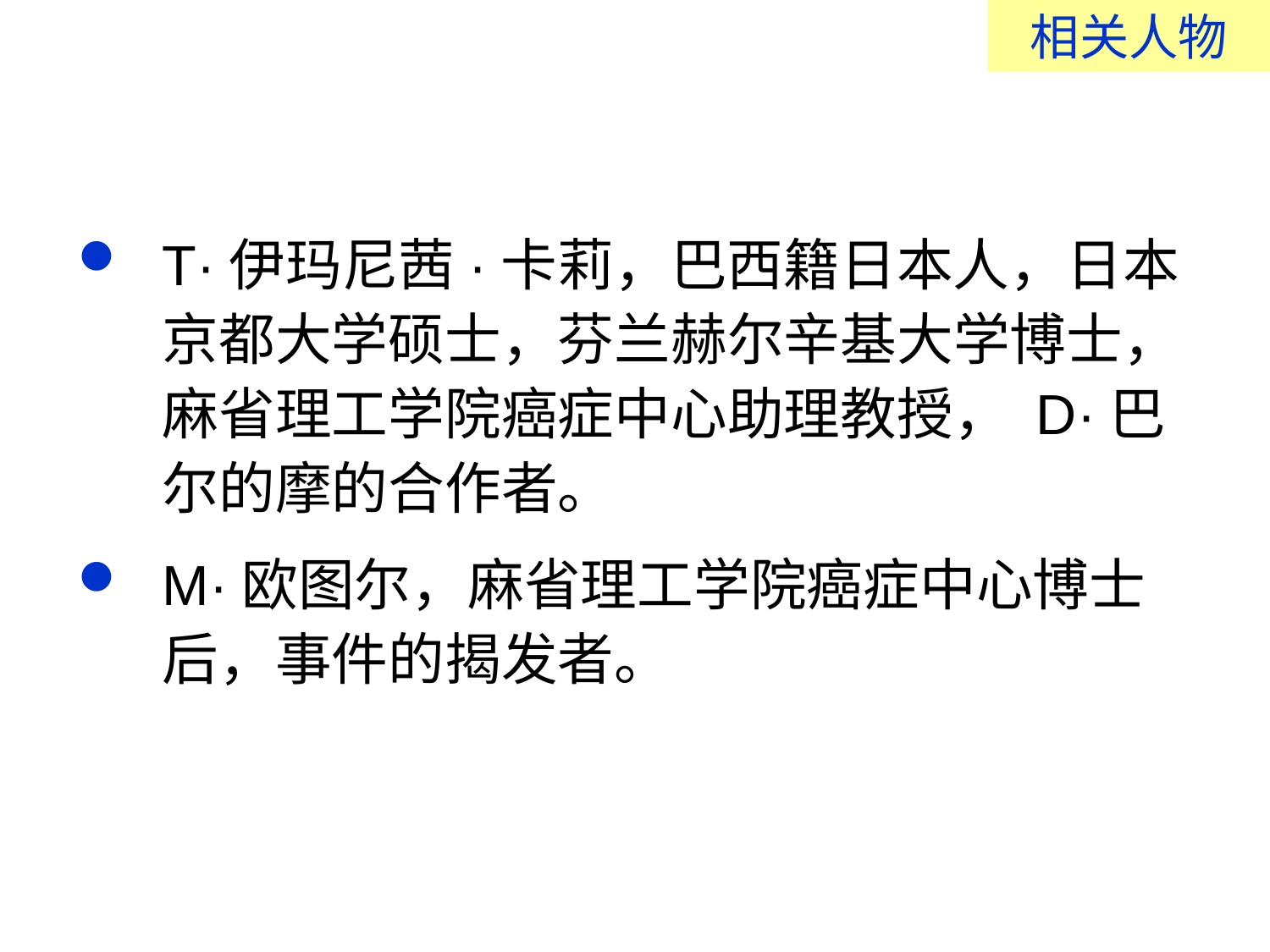

相关人物
T·伊玛尼茜·卡莉，巴西籍日本人，日本京都大学硕士，芬兰赫尔辛基大学博士，麻省理工学院癌症中心助理教授， D·巴尔的摩的合作者。
M·欧图尔，麻省理工学院癌症中心博士后，事件的揭发者。